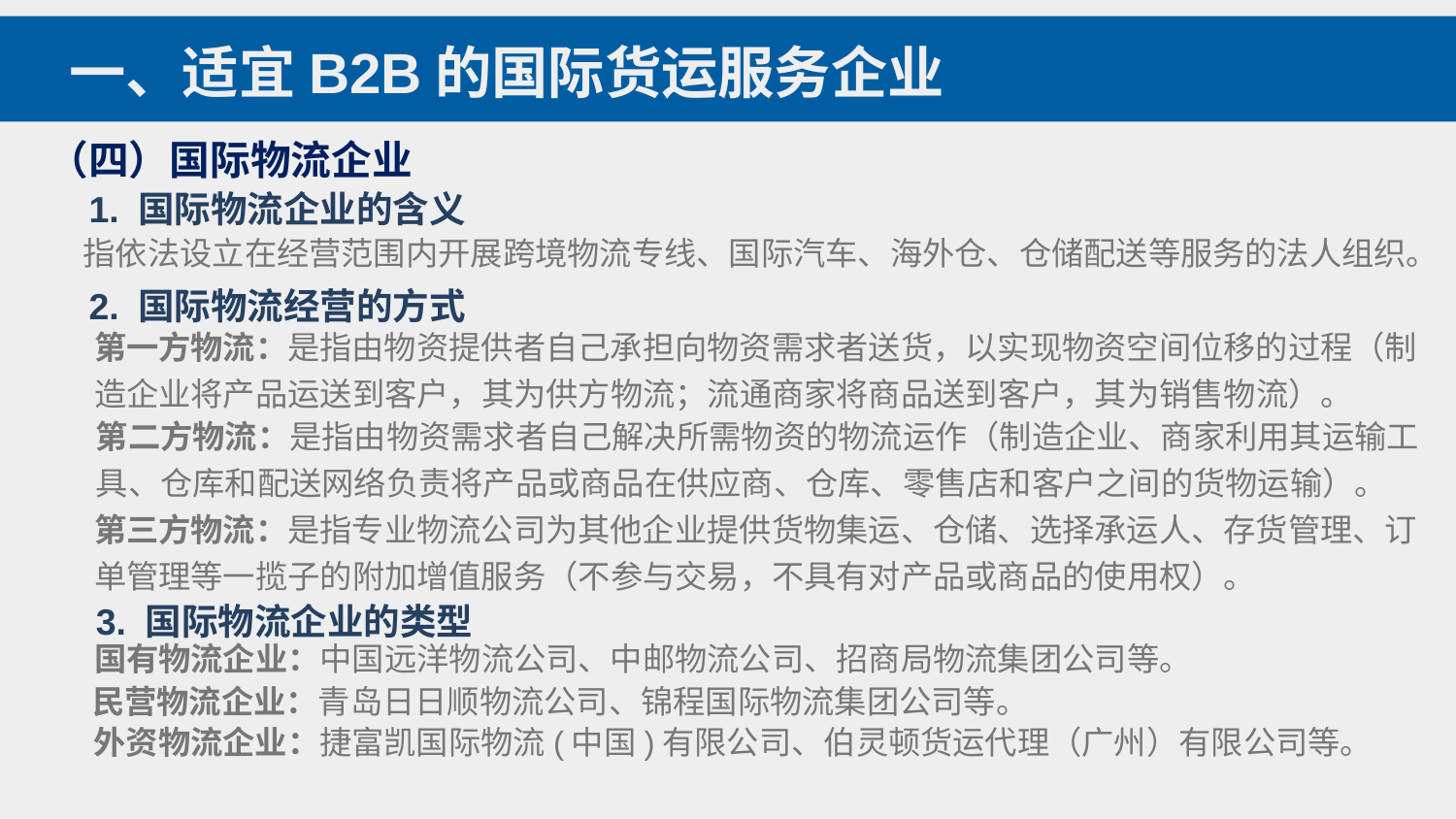

一、适宜B2B的国际货运服务企业
（四）国际物流企业
1. 国际物流企业的含义
指依法设立在经营范围内开展跨境物流专线、国际汽车、海外仓、仓储配送等服务的法人组织。
2. 国际物流经营的方式
第一方物流：是指由物资提供者自己承担向物资需求者送货，以实现物资空间位移的过程（制造企业将产品运送到客户，其为供方物流；流通商家将商品送到客户，其为销售物流）。
第二方物流：是指由物资需求者自己解决所需物资的物流运作（制造企业、商家利用其运输工具、仓库和配送网络负责将产品或商品在供应商、仓库、零售店和客户之间的货物运输）。
第三方物流：是指专业物流公司为其他企业提供货物集运、仓储、选择承运人、存货管理、订单管理等一揽子的附加增值服务（不参与交易，不具有对产品或商品的使用权）。
3. 国际物流企业的类型
国有物流企业：中国远洋物流公司、中邮物流公司、招商局物流集团公司等。
民营物流企业：青岛日日顺物流公司、锦程国际物流集团公司等。
外资物流企业：捷富凯国际物流(中国)有限公司、伯灵顿货运代理（广州）有限公司等。